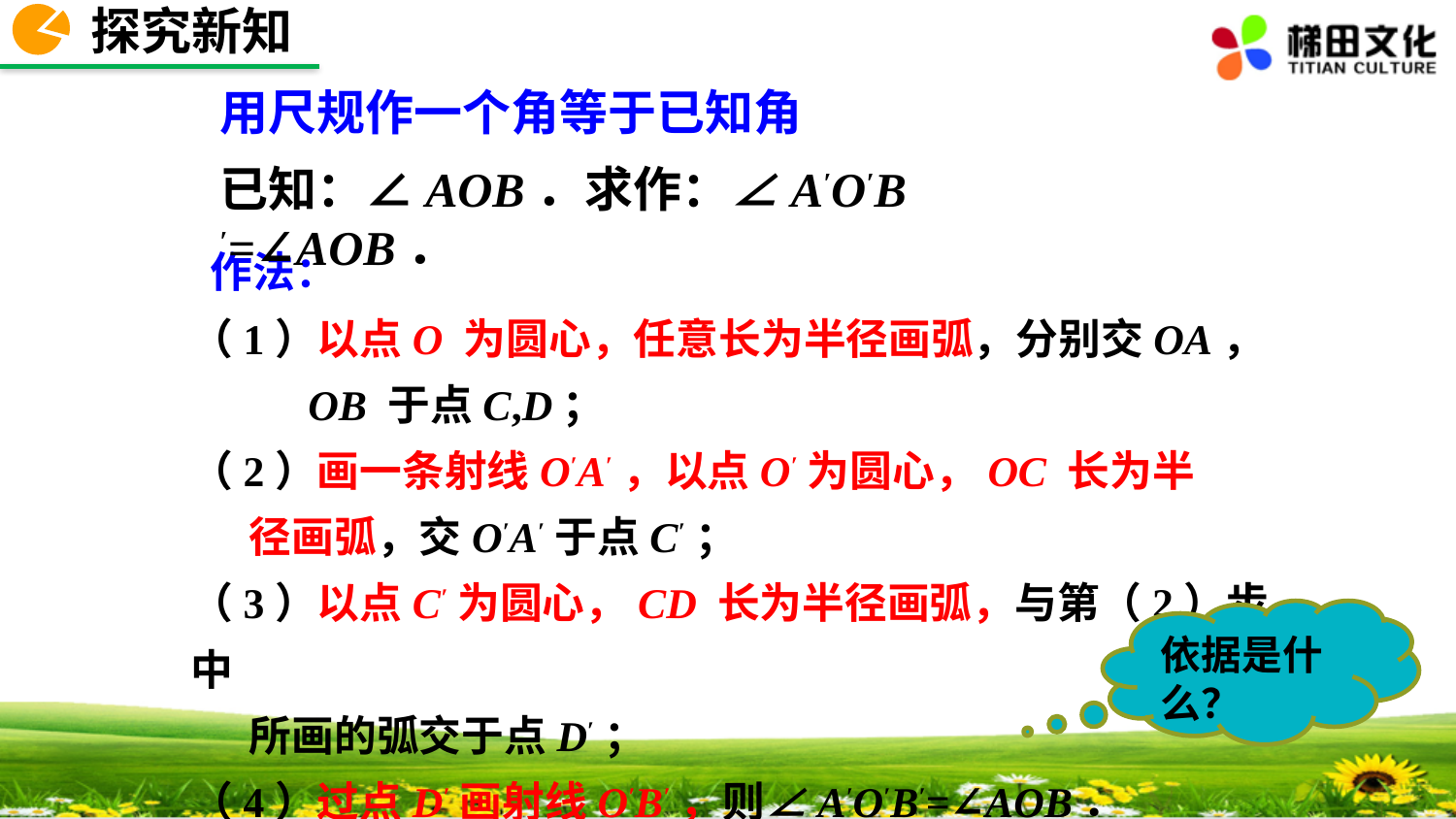

探究新知

用尺规作一个角等于已知角
已知：∠AOB．求作：∠A′O′B′=∠AOB．
 作法：
（1）以点O 为圆心，任意长为半径画弧，分别交OA，
           OB 于点C,D；
（2）画一条射线O′A′，以点O′为圆心，OC 长为半
     径画弧，交O′A′于点C′；
（3）以点C′为圆心，CD 长为半径画弧，与第（2）步中
     所画的弧交于点D′；
（4）过点D′画射线O′B′，则∠A′O′B′=∠AOB．
依据是什么？